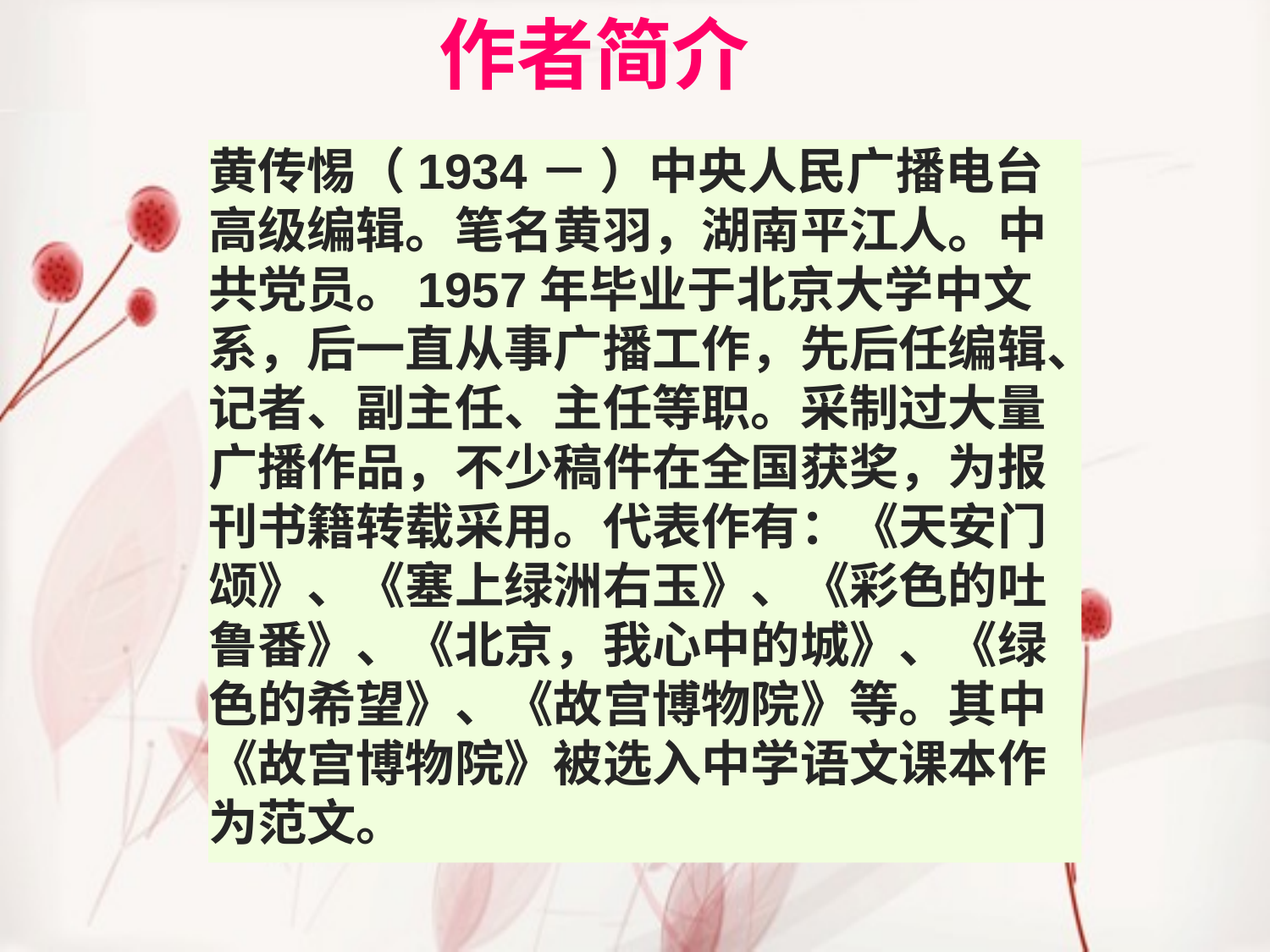

作者简介
黄传惕（1934－ ）中央人民广播电台高级编辑。笔名黄羽，湖南平江人。中共党员。1957年毕业于北京大学中文系，后一直从事广播工作，先后任编辑、记者、副主任、主任等职。采制过大量广播作品，不少稿件在全国获奖，为报刊书籍转载采用。代表作有：《天安门颂》、《塞上绿洲右玉》、《彩色的吐鲁番》、《北京，我心中的城》、《绿色的希望》、《故宫博物院》等。其中《故宫博物院》被选入中学语文课本作为范文。